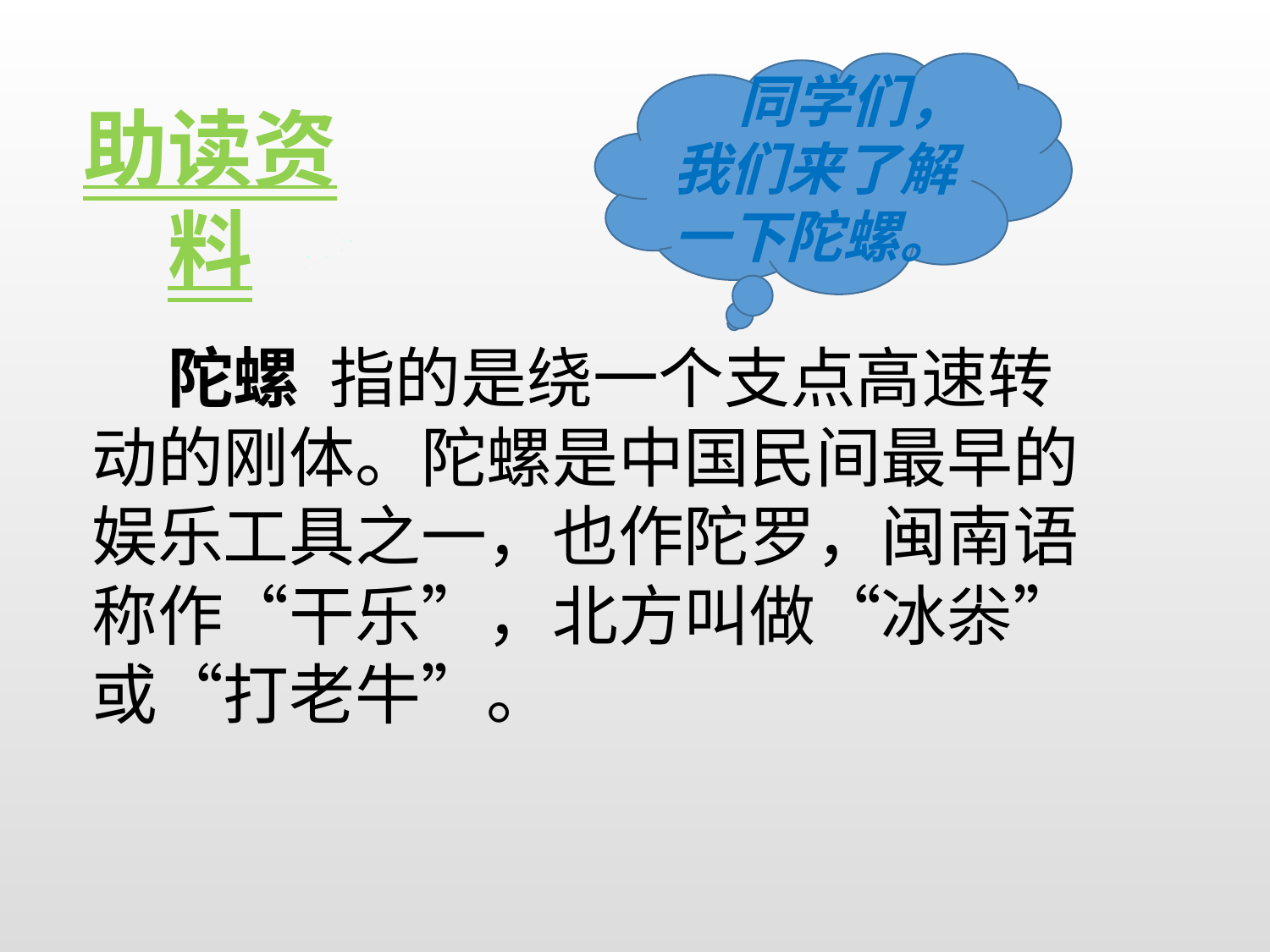

同学们，我们来了解一下陀螺。
助读资料

    陀螺  指的是绕一个支点高速转动的刚体。陀螺是中国民间最早的娱乐工具之一，也作陀罗，闽南语称作“干乐”，北方叫做“冰尜”或“打老牛”。